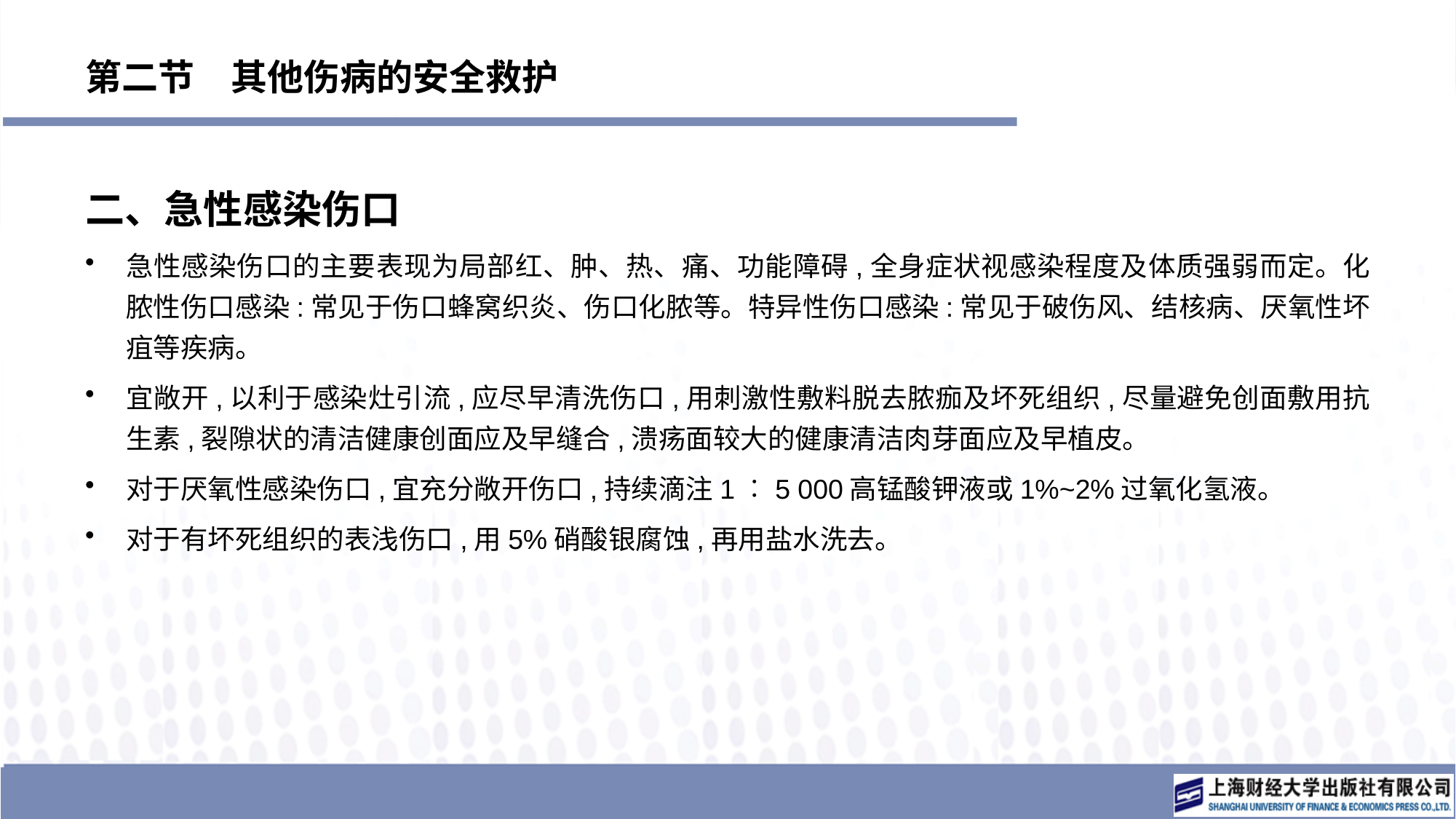

# 第二节　其他伤病的安全救护
二、急性感染伤口
急性感染伤口的主要表现为局部红、肿、热、痛、功能障碍,全身症状视感染程度及体质强弱而定。化脓性伤口感染:常见于伤口蜂窝织炎、伤口化脓等。特异性伤口感染:常见于破伤风、结核病、厌氧性坏疽等疾病。
宜敞开,以利于感染灶引流,应尽早清洗伤口,用刺激性敷料脱去脓痂及坏死组织,尽量避免创面敷用抗生素,裂隙状的清洁健康创面应及早缝合,溃疡面较大的健康清洁肉芽面应及早植皮。
对于厌氧性感染伤口,宜充分敞开伤口,持续滴注1︰5 000高锰酸钾液或1%~2%过氧化氢液。
对于有坏死组织的表浅伤口,用5%硝酸银腐蚀,再用盐水洗去。